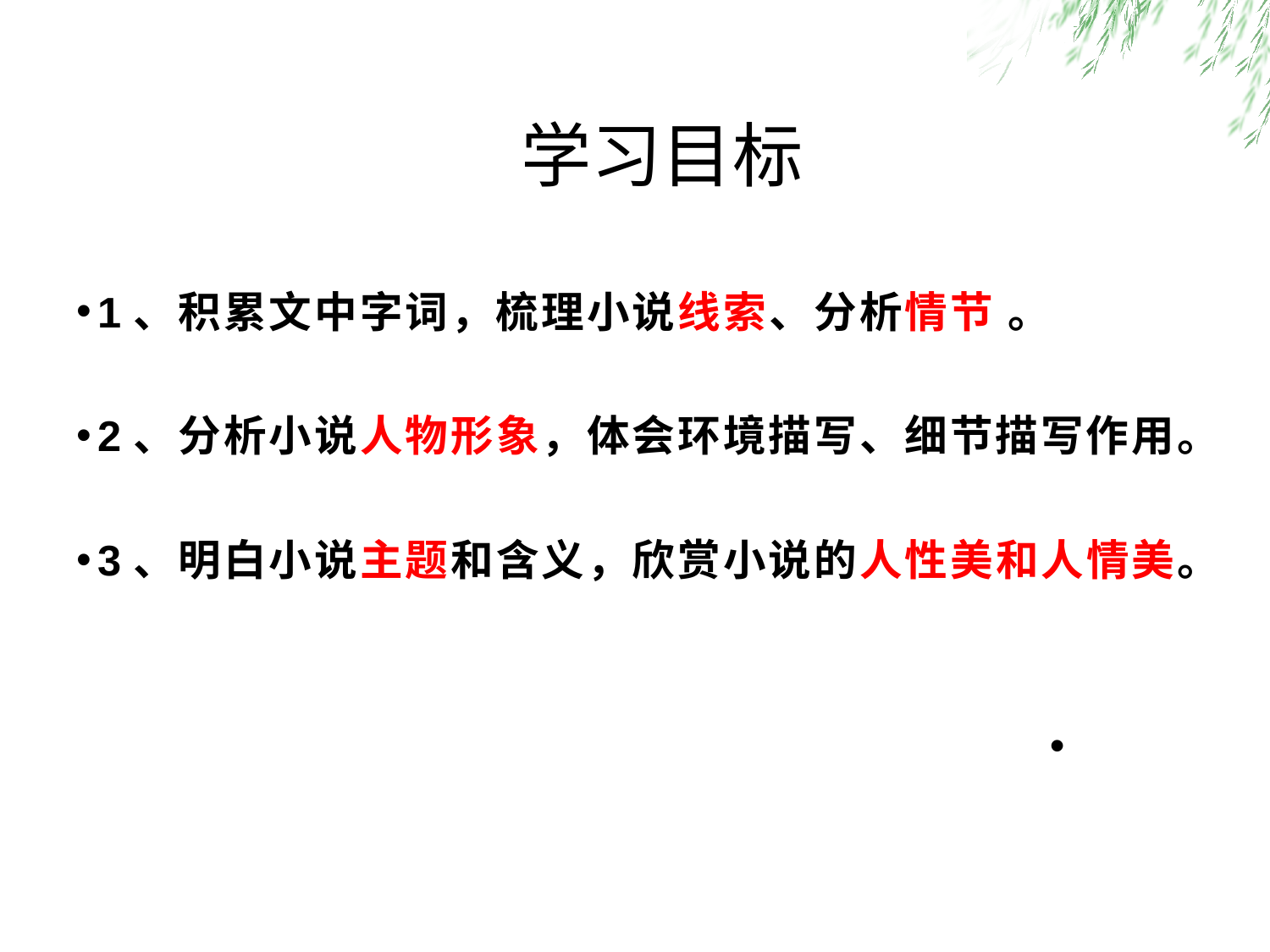

学习目标

1、积累文中字词，梳理小说线索、分析情节 。

2、分析小说人物形象，体会环境描写、细节描写作用。

3、明白小说主题和含义，欣赏小说的人性美和人情美。